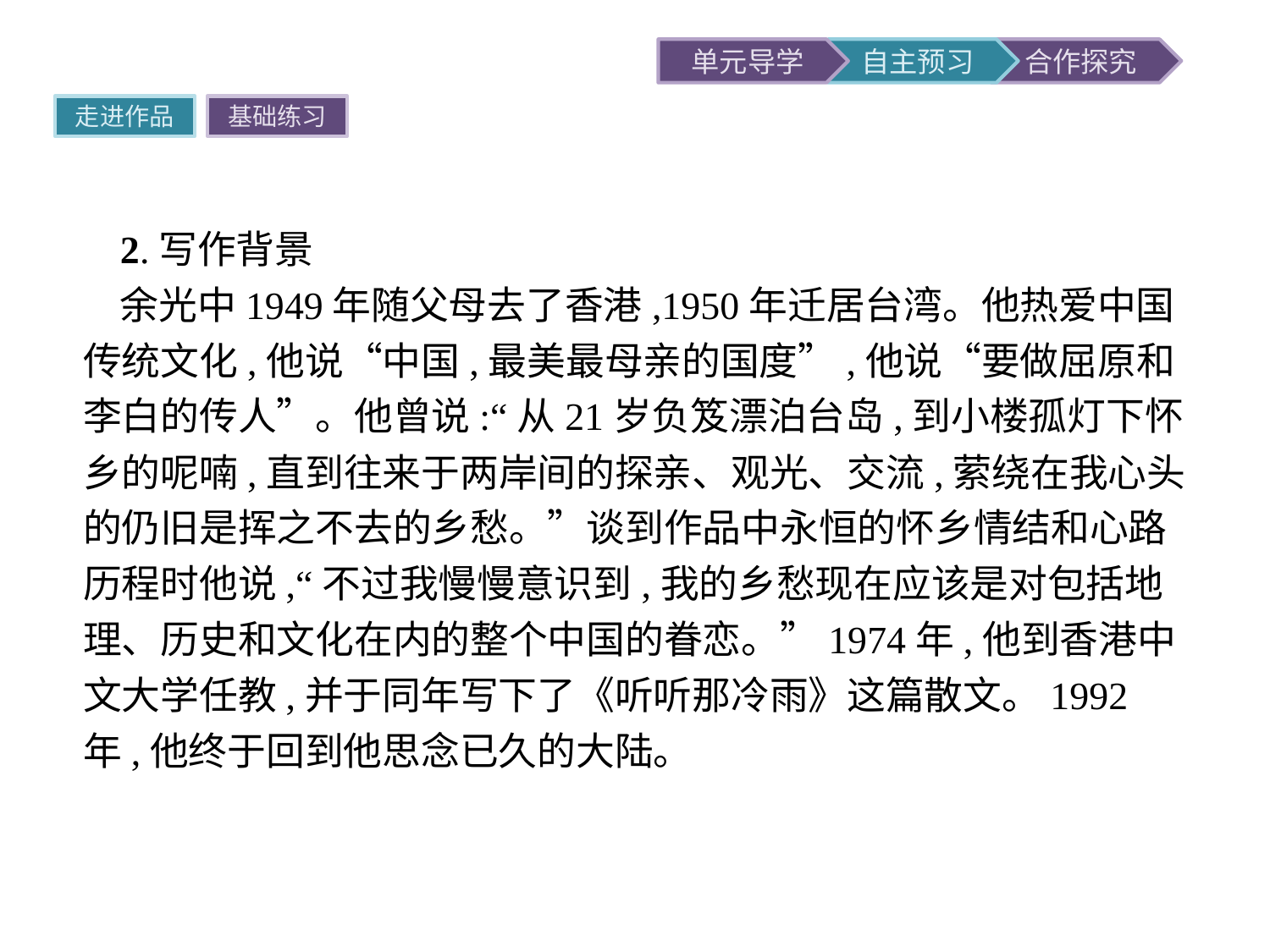

走进作品
基础练习
2.写作背景
余光中1949年随父母去了香港,1950年迁居台湾。他热爱中国传统文化,他说“中国,最美最母亲的国度”,他说“要做屈原和李白的传人”。他曾说:“从21岁负笈漂泊台岛,到小楼孤灯下怀乡的呢喃,直到往来于两岸间的探亲、观光、交流,萦绕在我心头的仍旧是挥之不去的乡愁。”谈到作品中永恒的怀乡情结和心路历程时他说,“不过我慢慢意识到,我的乡愁现在应该是对包括地理、历史和文化在内的整个中国的眷恋。”1974年,他到香港中文大学任教,并于同年写下了《听听那冷雨》这篇散文。1992年,他终于回到他思念已久的大陆。